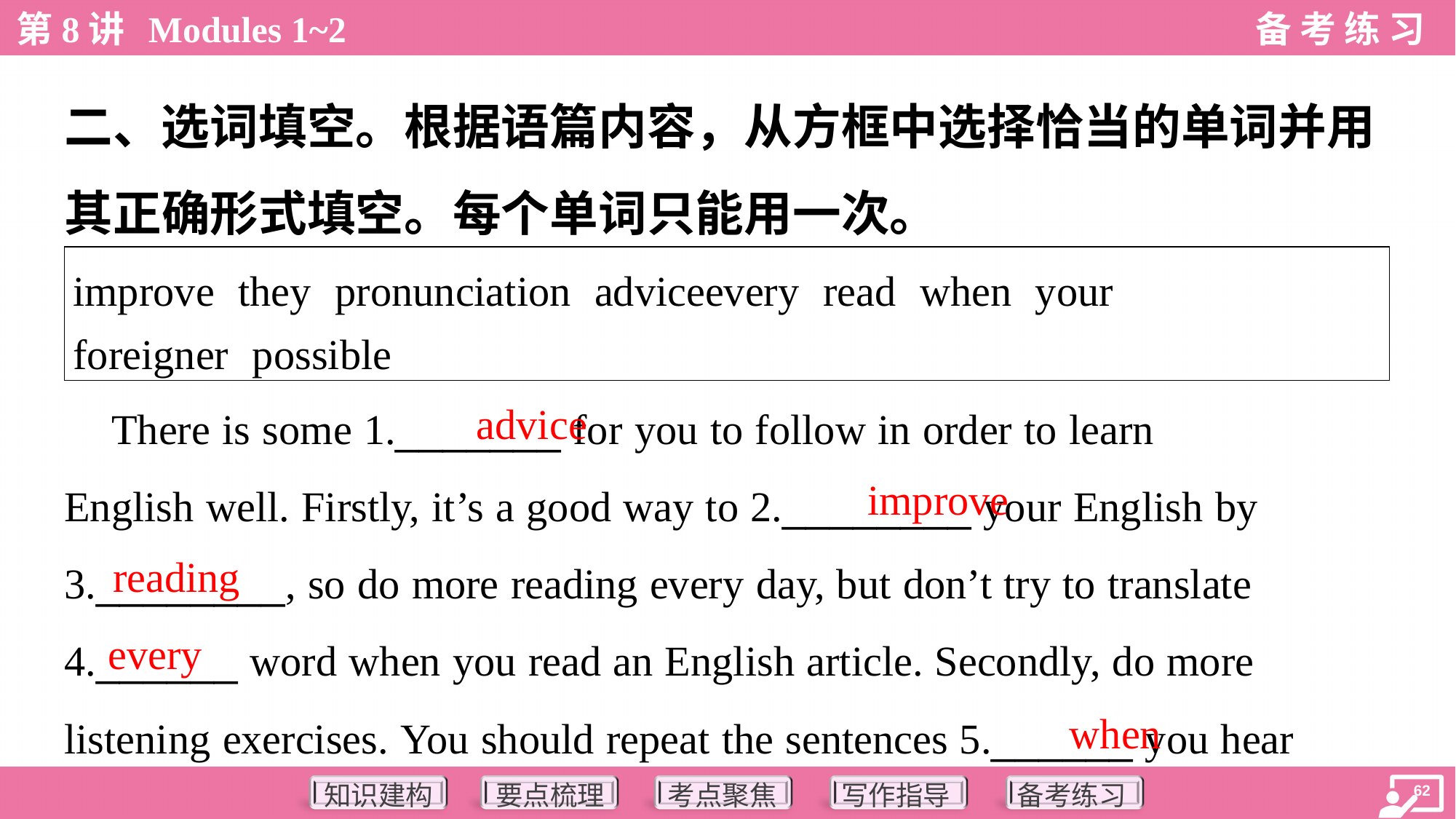

二、选词填空。根据语篇内容，从方框中选择恰当的单词并用
其正确形式填空。每个单词只能用一次。
| improve they pronunciation adviceevery read when your foreigner possible |
| --- |
advice
    There is some 1._______ for you to follow in order to learn
English well. Firstly, it’s a good way to 2.________ your English by
3.________, so do more reading every day, but don’t try to translate
4.______ word when you read an English article. Secondly, do more
listening exercises. You should repeat the sentences 5.______ you hear
improve
reading
every
when